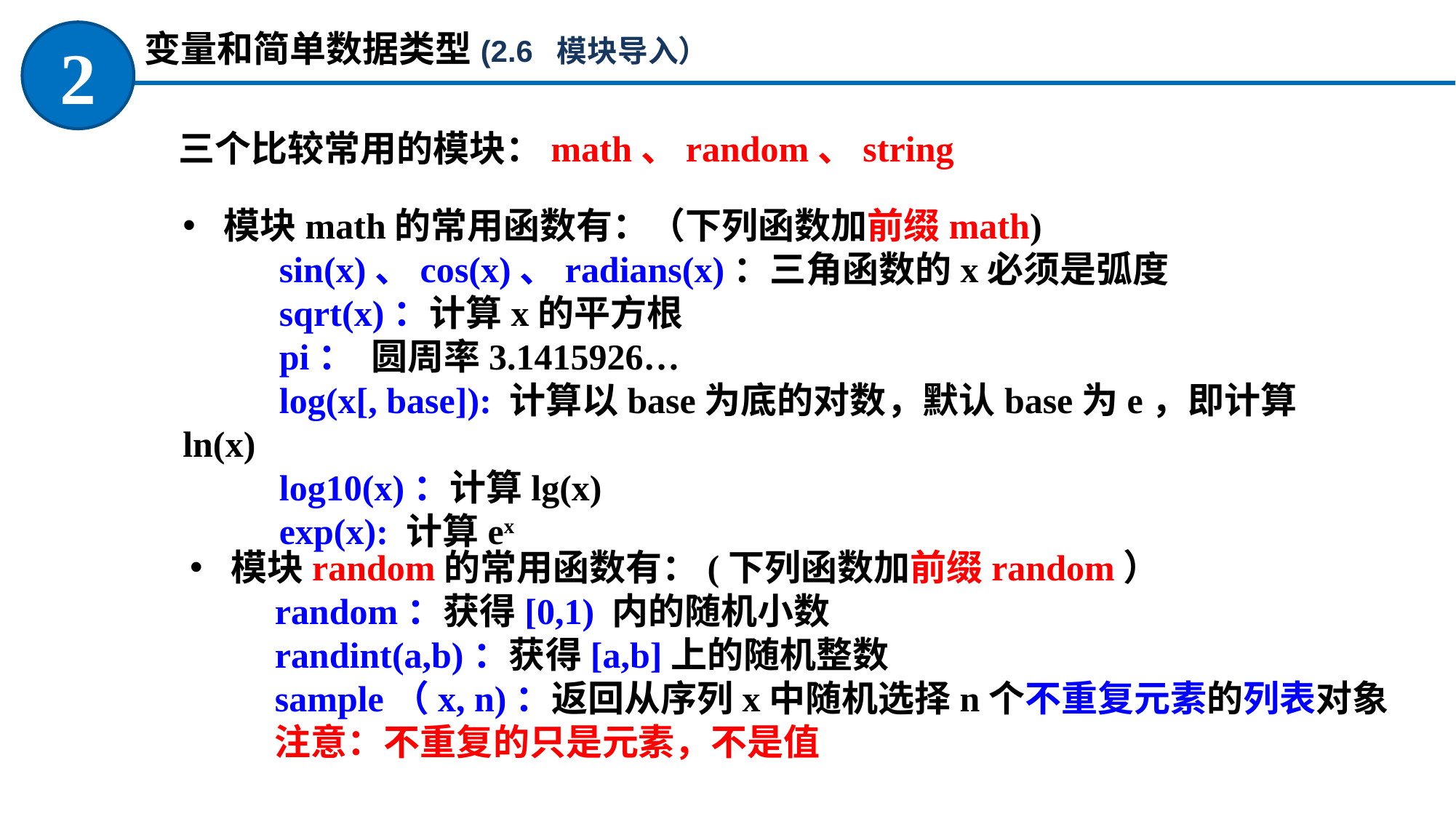

变量和简单数据类型(2.6  模块导入）
2
三个比较常用的模块：math、random、string
模块math的常用函数有：（下列函数加前缀math)
sin(x)、cos(x)、radians(x)：三角函数的x必须是弧度
sqrt(x)：计算x的平方根
pi：  圆周率3.1415926…
log(x[, base]): 计算以base为底的对数，默认base为e，即计算ln(x)
log10(x)：计算lg(x)
exp(x): 计算ex
模块random的常用函数有：(下列函数加前缀random）
random：获得[0,1) 内的随机小数
randint(a,b)：获得[a,b]上的随机整数
sample（x, n)：返回从序列x中随机选择n个不重复元素的列表对象
注意：不重复的只是元素，不是值